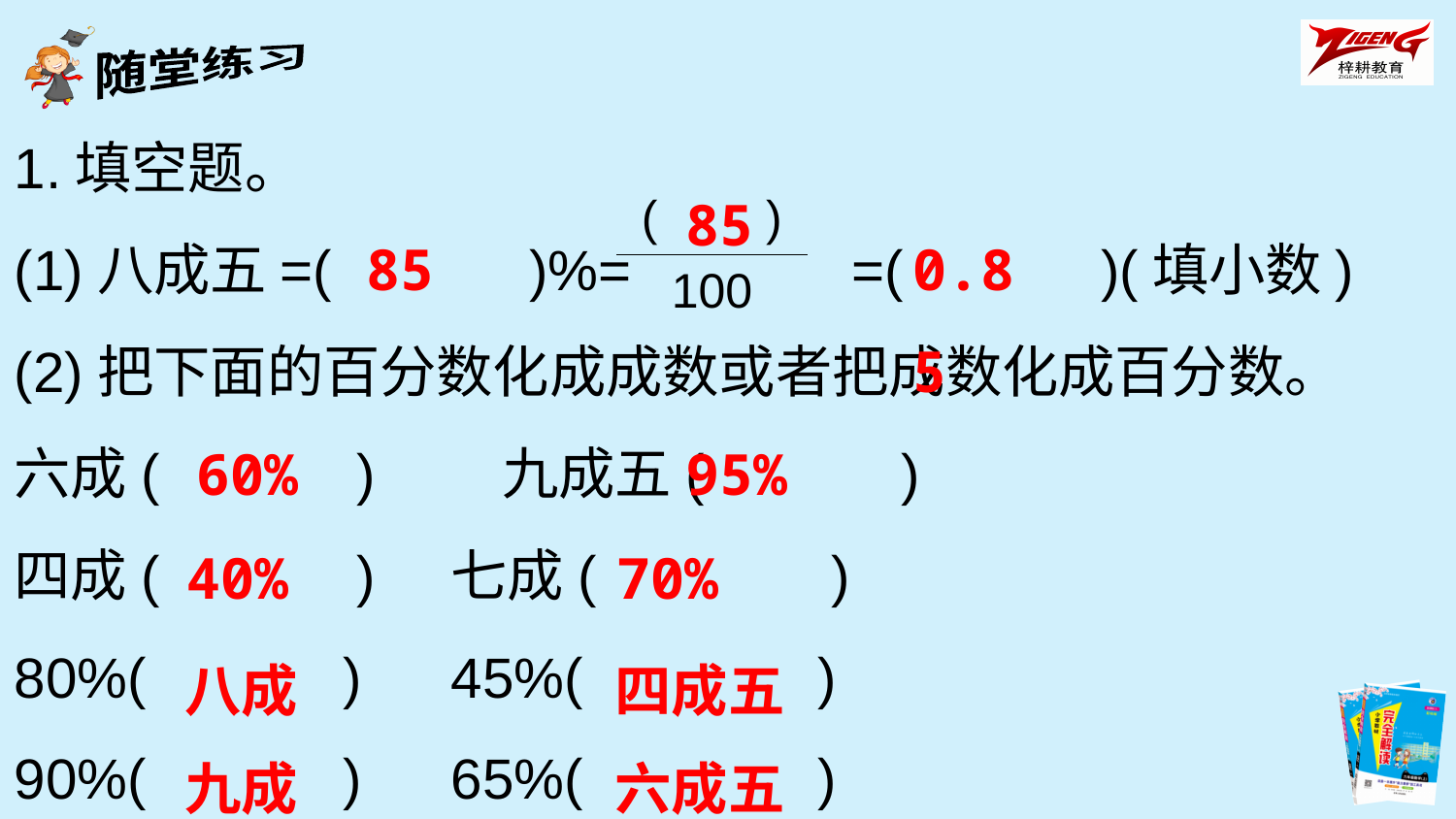

1.填空题。
(1)八成五=(　　　)%=              =(　　　)(填小数)
(2)把下面的百分数化成成数或者把成数化成百分数。
六成(　　　)　　九成五(　　　)
四成(　　　)	七成(　　   　)
80%(　　　)	45%(　   　　)
90%(　　　)	65%(　　　   )
85
| ( ) |
| --- |
| 100 |
85
0.85
60%
95%
40%
70%
八成
四成五
九成
六成五